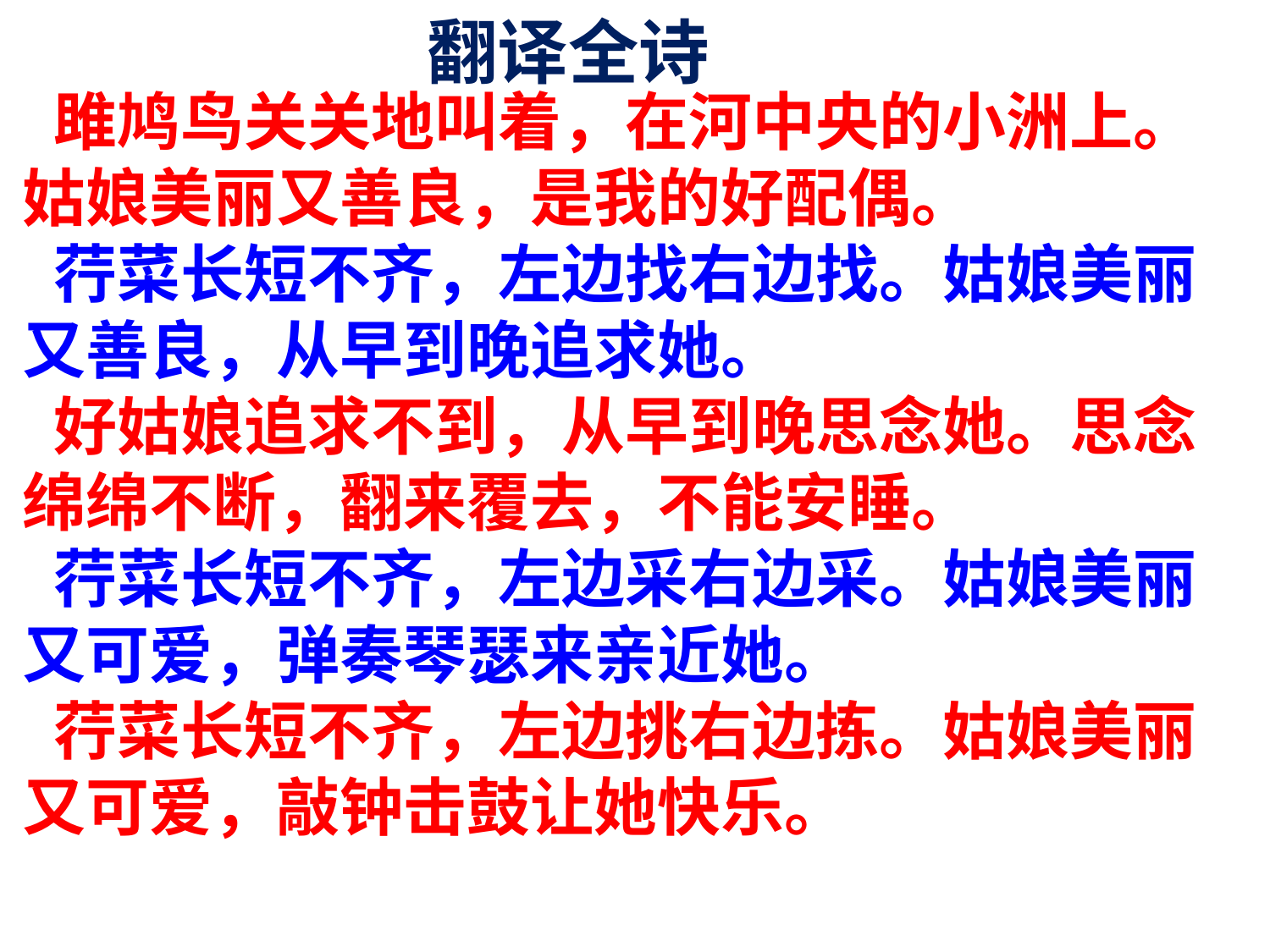

翻译全诗
雎鸠鸟关关地叫着，在河中央的小洲上。姑娘美丽又善良，是我的好配偶。
荇菜长短不齐，左边找右边找。姑娘美丽又善良，从早到晚追求她。
好姑娘追求不到，从早到晚思念她。思念绵绵不断，翻来覆去，不能安睡。
荇菜长短不齐，左边采右边采。姑娘美丽又可爱，弹奏琴瑟来亲近她。
荇菜长短不齐，左边挑右边拣。姑娘美丽又可爱，敲钟击鼓让她快乐。